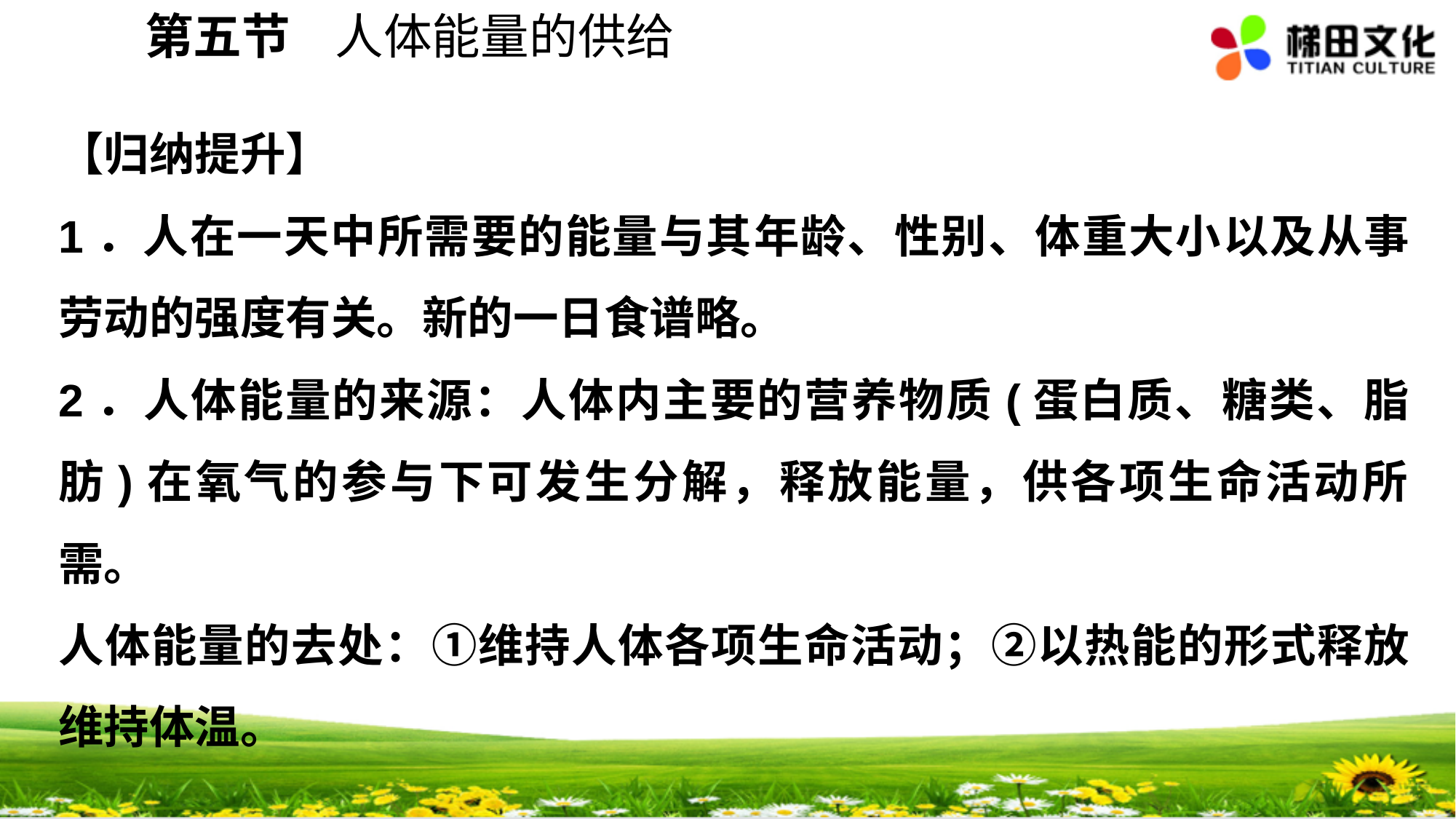

第五节    人体能量的供给
【归纳提升】
1．人在一天中所需要的能量与其年龄、性别、体重大小以及从事劳动的强度有关。新的一日食谱略。
2．人体能量的来源：人体内主要的营养物质(蛋白质、糖类、脂肪)在氧气的参与下可发生分解，释放能量，供各项生命活动所需。
人体能量的去处：①维持人体各项生命活动；②以热能的形式释放维持体温。